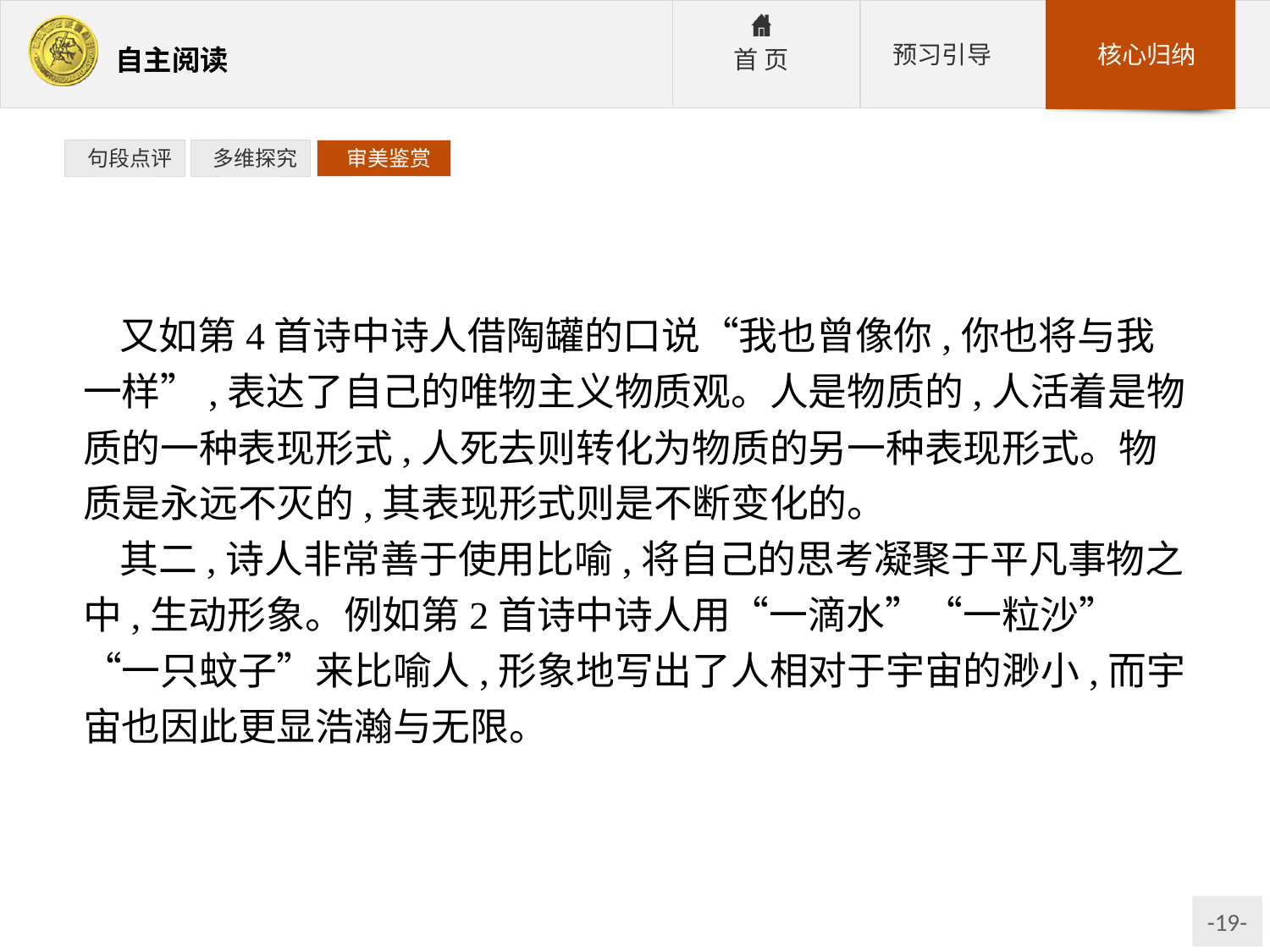

句段点评
 多维探究
 审美鉴赏
又如第4首诗中诗人借陶罐的口说“我也曾像你,你也将与我一样”,表达了自己的唯物主义物质观。人是物质的,人活着是物质的一种表现形式,人死去则转化为物质的另一种表现形式。物质是永远不灭的,其表现形式则是不断变化的。
其二,诗人非常善于使用比喻,将自己的思考凝聚于平凡事物之中,生动形象。例如第2首诗中诗人用“一滴水”“一粒沙”“一只蚊子”来比喻人,形象地写出了人相对于宇宙的渺小,而宇宙也因此更显浩瀚与无限。